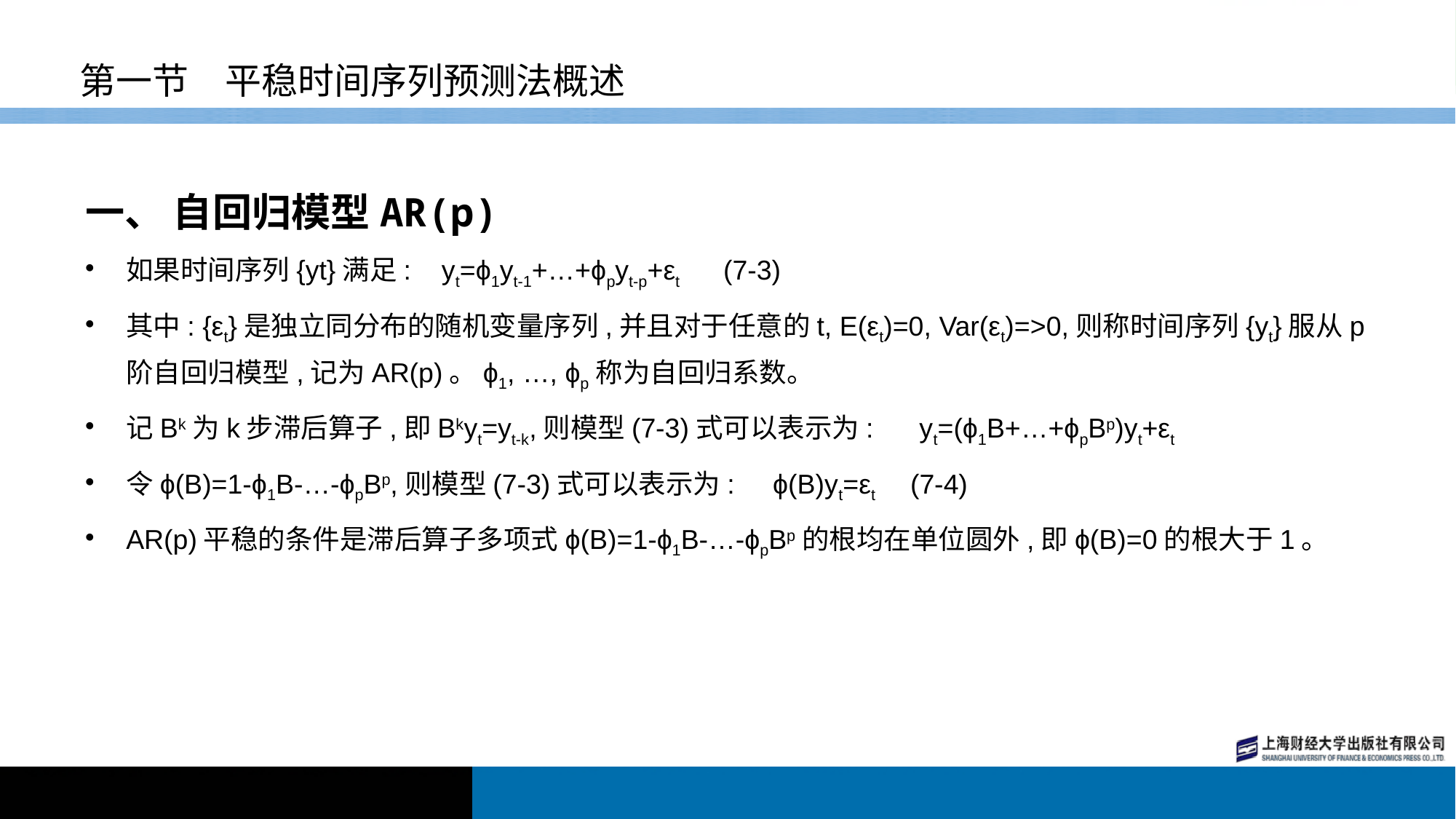

# 第一节　平稳时间序列预测法概述
一、 自回归模型AR(p)
如果时间序列{yt}满足:    yt=ϕ1yt-1+…+ϕpyt-p+εt          (7-3)
其中: {εt}是独立同分布的随机变量序列,并且对于任意的t, E(εt)=0, Var(εt)=>0,则称时间序列{yt}服从p阶自回归模型,记为AR(p)。ϕ1, …, ϕp称为自回归系数。
记Bk为k步滞后算子,即Bkyt=yt-k,则模型(7-3)式可以表示为:      yt=(ϕ1B+…+ϕpBp)yt+εt
令ϕ(B)=1-ϕ1B-…-ϕpBp,则模型(7-3)式可以表示为:     ϕ(B)yt=εt        (7-4)
AR(p)平稳的条件是滞后算子多项式ϕ(B)=1-ϕ1B-…-ϕpBp的根均在单位圆外,即ϕ(B)=0的根大于1。
4